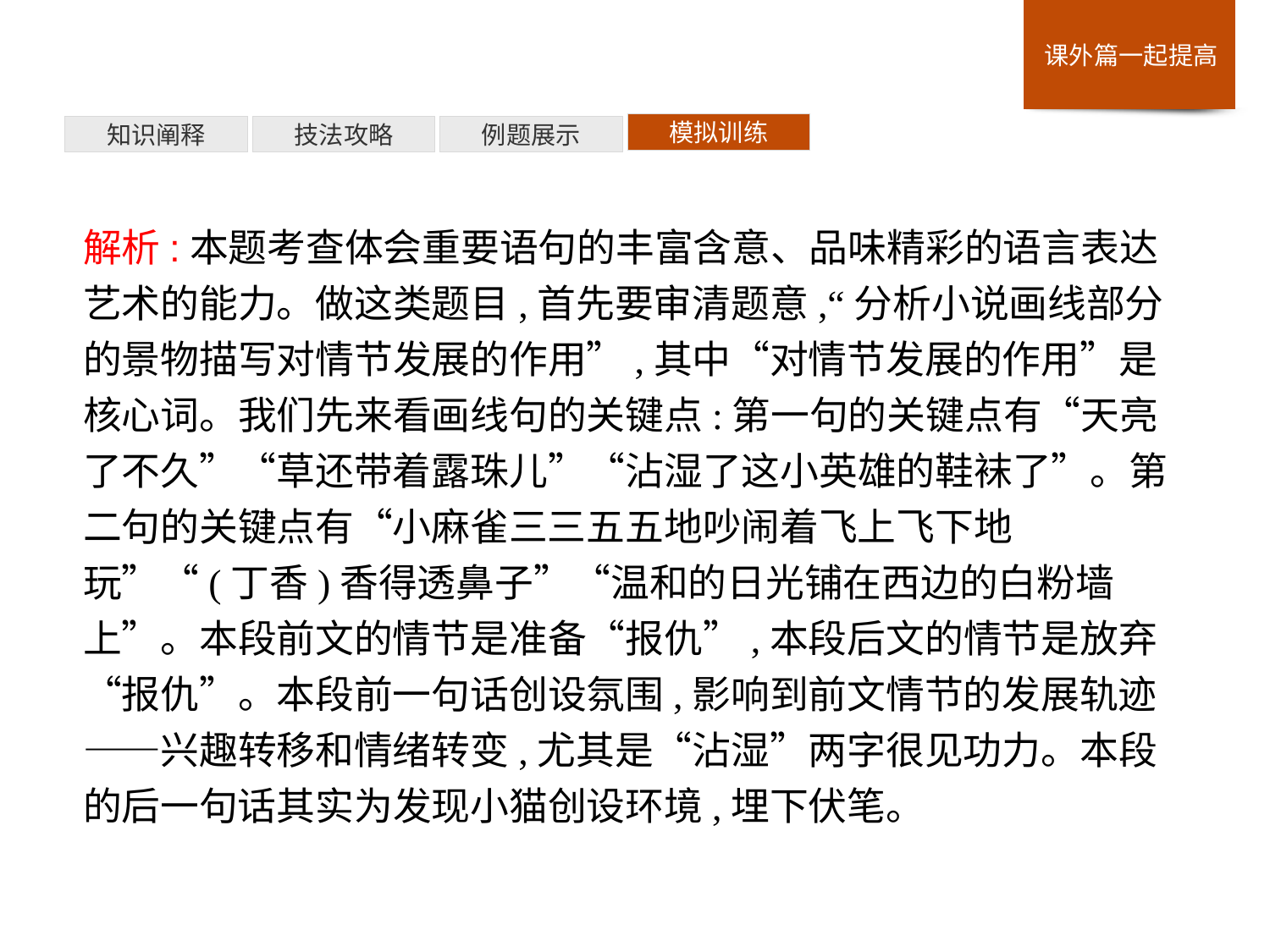

模拟训练
例题展示
技法攻略
知识阐释
解析:本题考查体会重要语句的丰富含意、品味精彩的语言表达艺术的能力。做这类题目,首先要审清题意,“分析小说画线部分的景物描写对情节发展的作用”,其中“对情节发展的作用”是核心词。我们先来看画线句的关键点:第一句的关键点有“天亮了不久”“草还带着露珠儿”“沾湿了这小英雄的鞋袜了”。第二句的关键点有“小麻雀三三五五地吵闹着飞上飞下地玩”“(丁香)香得透鼻子”“温和的日光铺在西边的白粉墙上”。本段前文的情节是准备“报仇”,本段后文的情节是放弃“报仇”。本段前一句话创设氛围,影响到前文情节的发展轨迹——兴趣转移和情绪转变,尤其是“沾湿”两字很见功力。本段的后一句话其实为发现小猫创设环境,埋下伏笔。